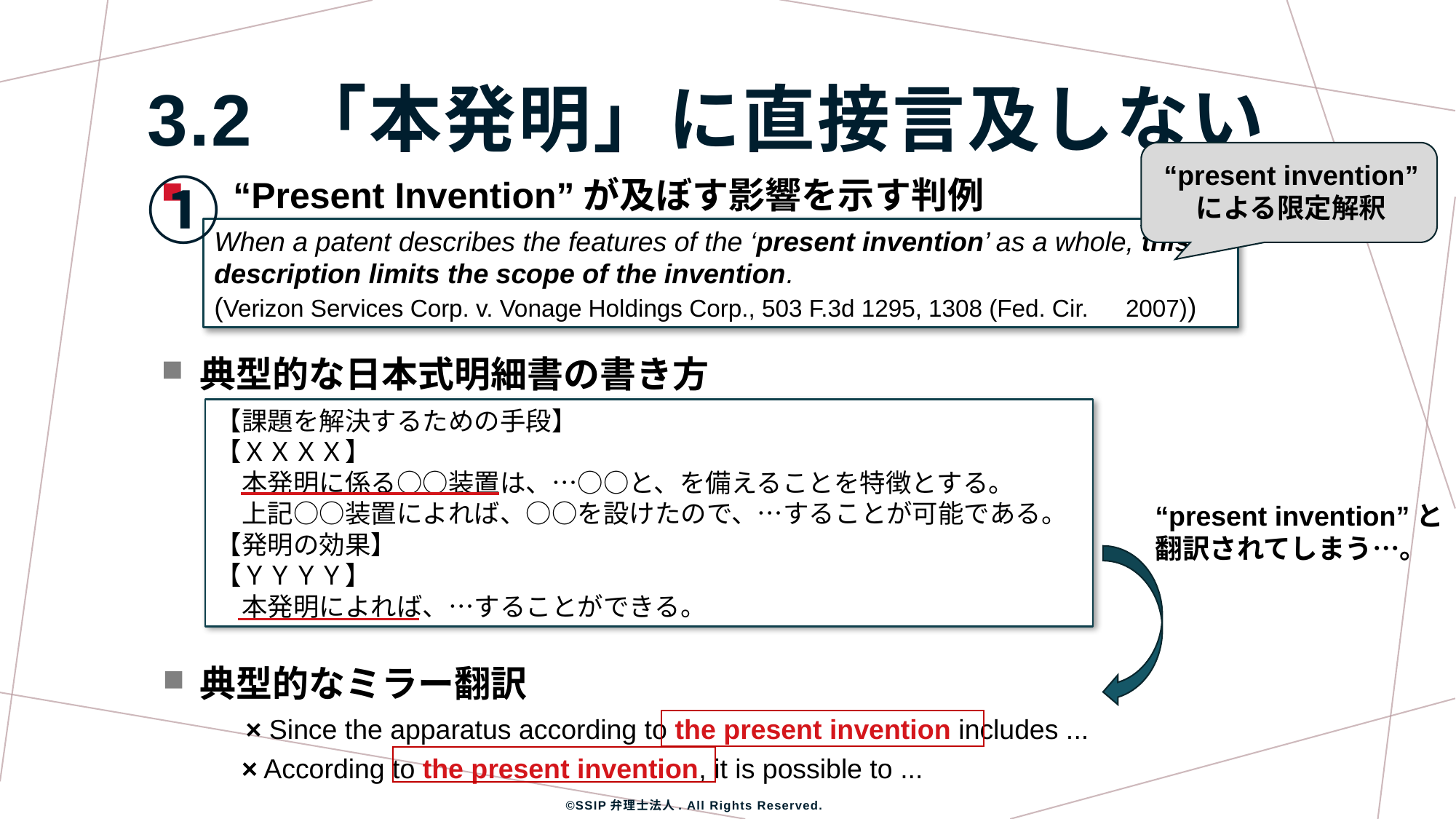

3.2 「本発明」に直接言及しない➀

“present invention”
による限定解釈
“Present Invention”が及ぼす影響を示す判例

When a patent describes the features of the ‘present invention’ as a whole, this description limits the scope of the invention.
(Verizon Services Corp. v. Vonage Holdings Corp., 503 F.3d 1295, 1308 (Fed. Cir.　2007))
典型的な日本式明細書の書き方

【課題を解決するための手段】
【ＸＸＸＸ】
　本発明に係る○○装置は、…○○と、を備えることを特徴とする。
　上記○○装置によれば、○○を設けたので、…することが可能である。
【発明の効果】
【ＹＹＹＹ】
　本発明によれば、…することができる。
“present invention”と
翻訳されてしまう…。

典型的なミラー翻訳

× Since the apparatus according to the present invention includes ...

× According to the present invention, it is possible to ...

©SSIP弁理士法人. All Rights Reserved.